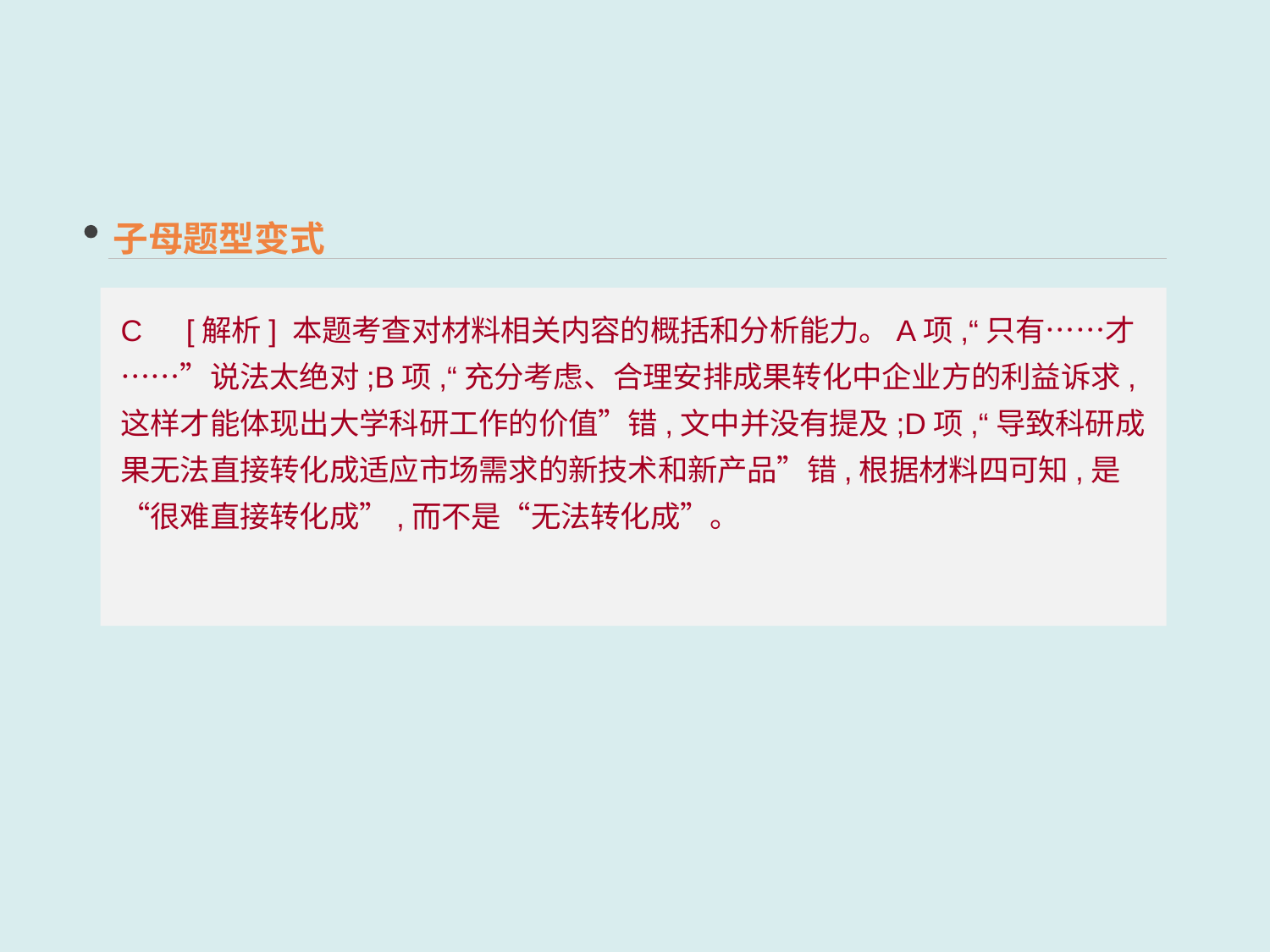

子母题型变式

C　[解析] 本题考查对材料相关内容的概括和分析能力。A项,“只有……才……”说法太绝对;B项,“充分考虑、合理安排成果转化中企业方的利益诉求,这样才能体现出大学科研工作的价值”错,文中并没有提及;D项,“导致科研成果无法直接转化成适应市场需求的新技术和新产品”错,根据材料四可知,是“很难直接转化成”,而不是“无法转化成”。